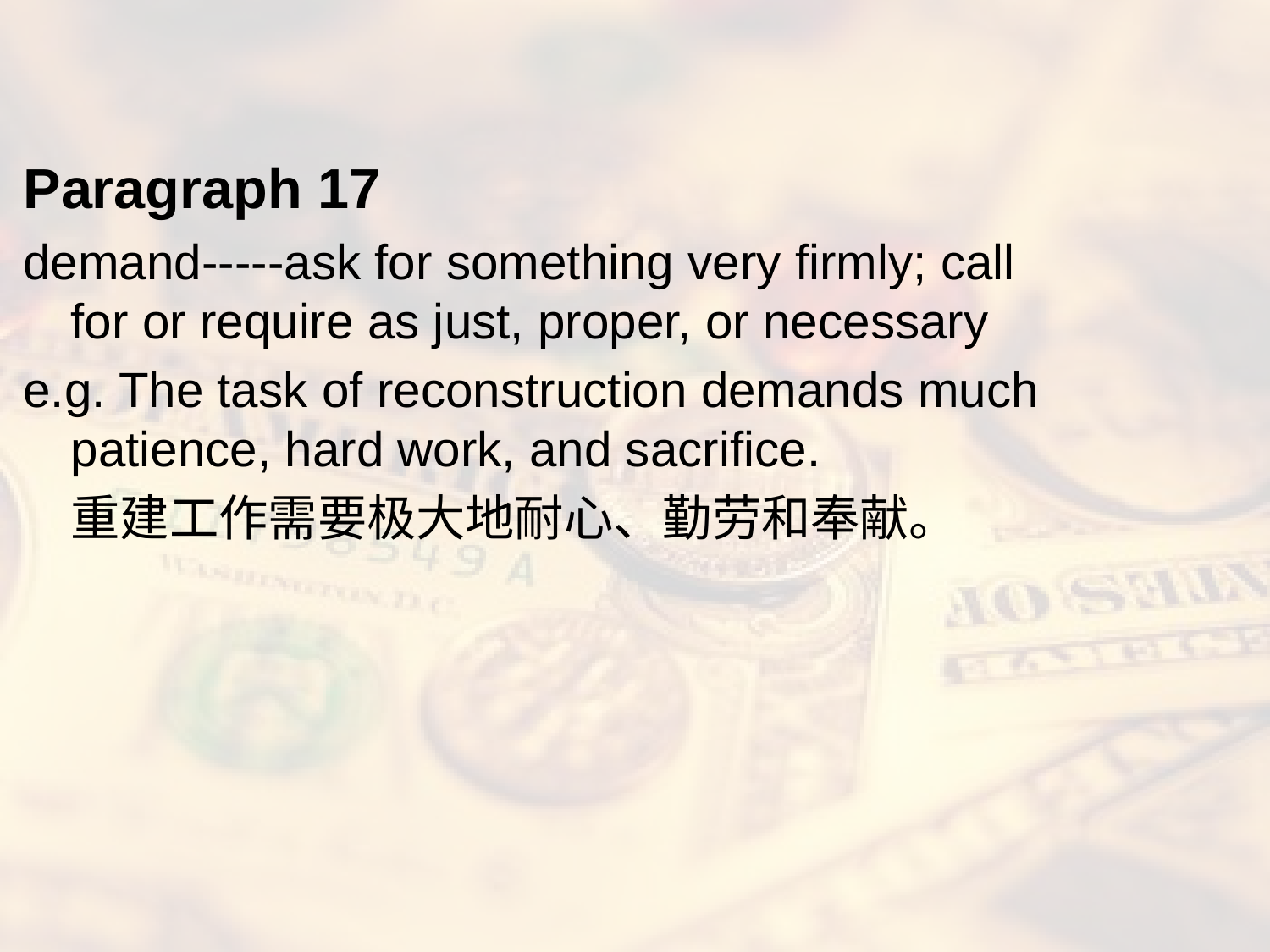

#
Paragraph 17
demand-----ask for something very firmly; call for or require as just, proper, or necessary
e.g. The task of reconstruction demands much patience, hard work, and sacrifice.
	重建工作需要极大地耐心、勤劳和奉献。